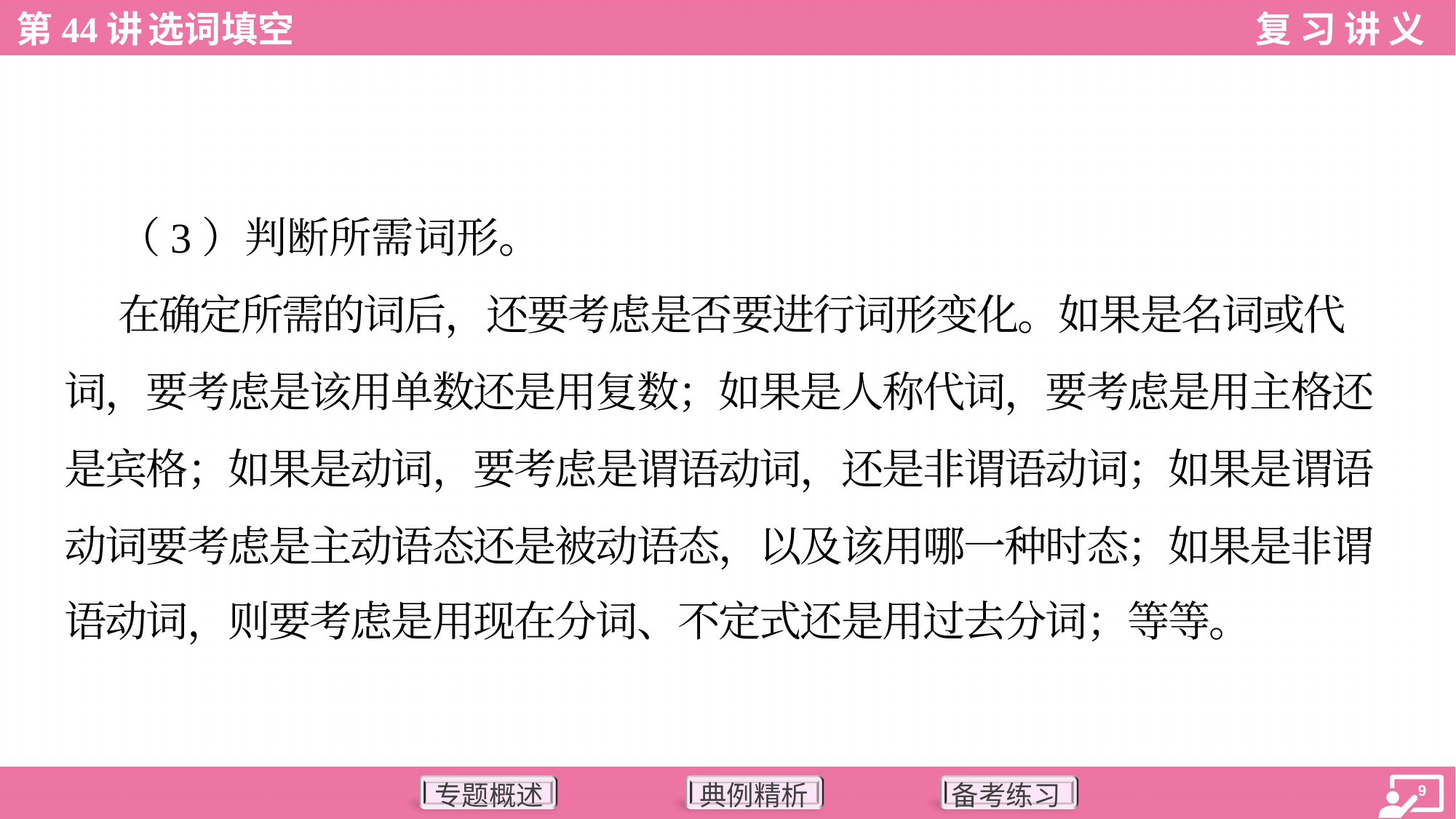

（3）判断所需词形。
    在确定所需的词后，还要考虑是否要进行词形变化。如果是名词或代
词，要考虑是该用单数还是用复数；如果是人称代词，要考虑是用主格还
是宾格；如果是动词，要考虑是谓语动词，还是非谓语动词；如果是谓语
动词要考虑是主动语态还是被动语态，以及该用哪一种时态；如果是非谓
语动词，则要考虑是用现在分词、不定式还是用过去分词；等等。